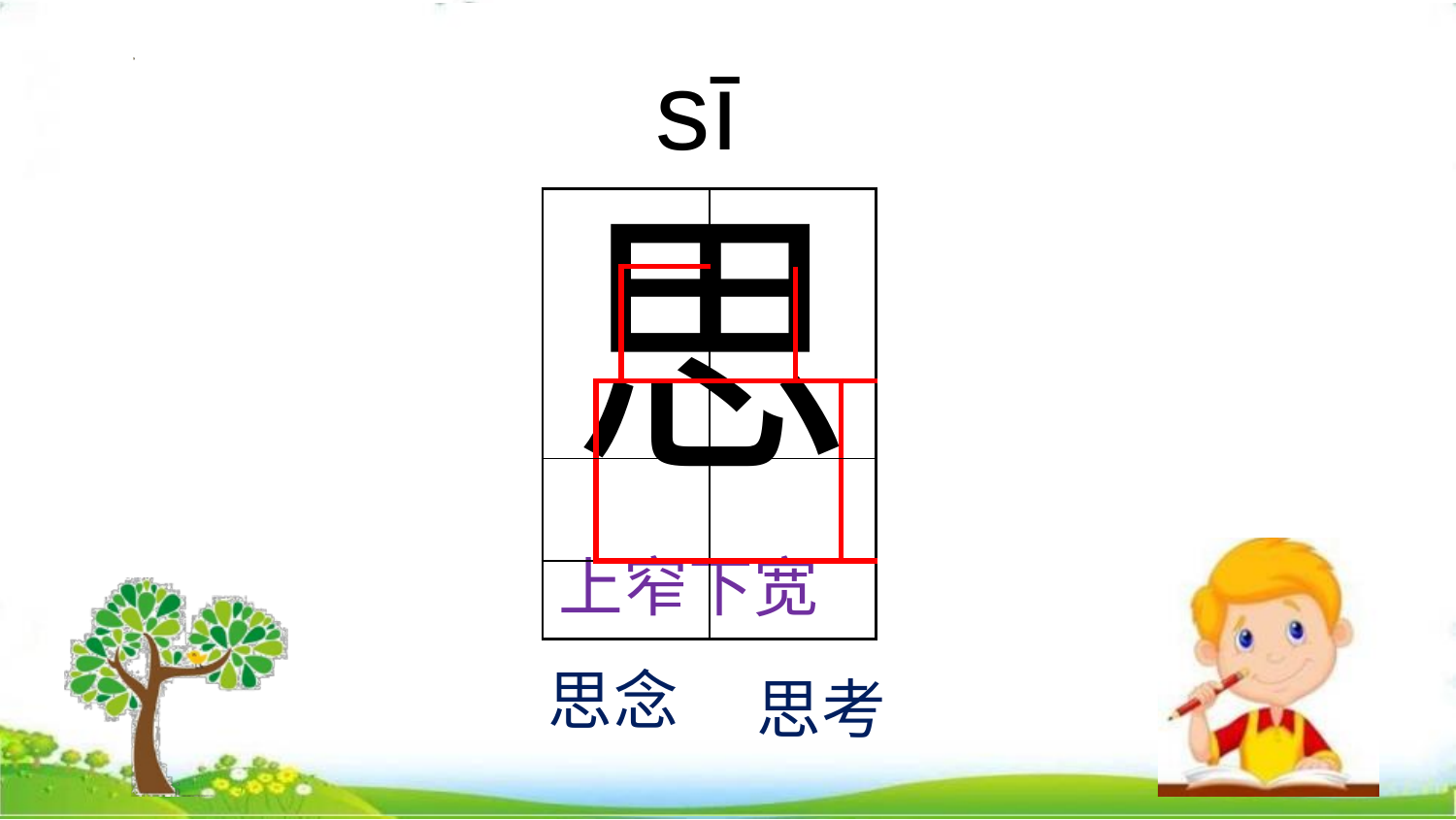

sī
思
|  |  |  |  |  |  |
| --- | --- | --- | --- | --- | --- |
|  |  |  |  |  |  |
|  |  |  |  |  |  |
|  |  |  |  |  |  |
|  |  |  |  |  |  |

上窄下宽

思念
思考